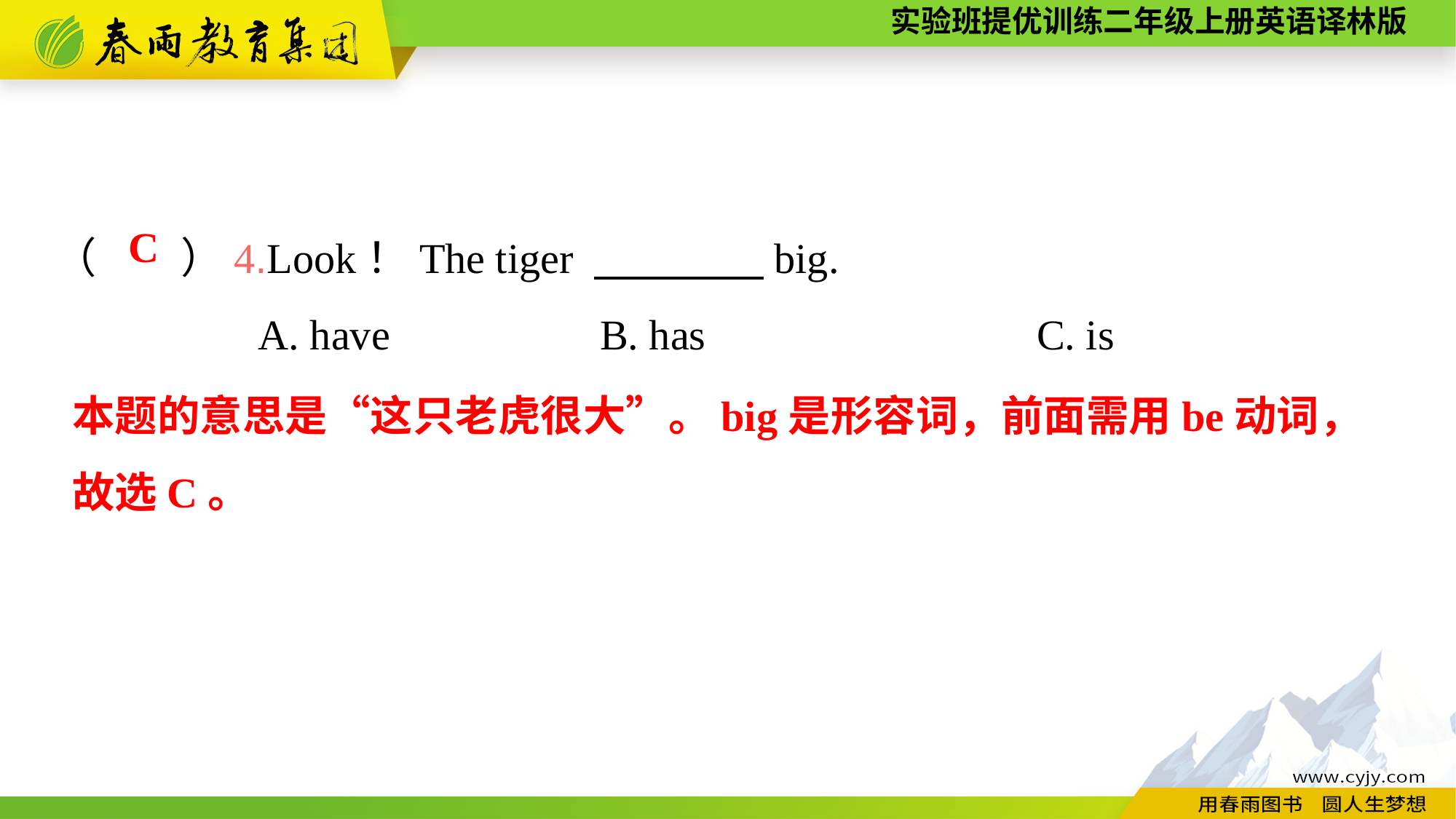

（　　）4.Look！The tiger 　　　　big.
A. have		B. has				C. is
C
本题的意思是“这只老虎很大”。big是形容词，前面需用be动词，故选C。